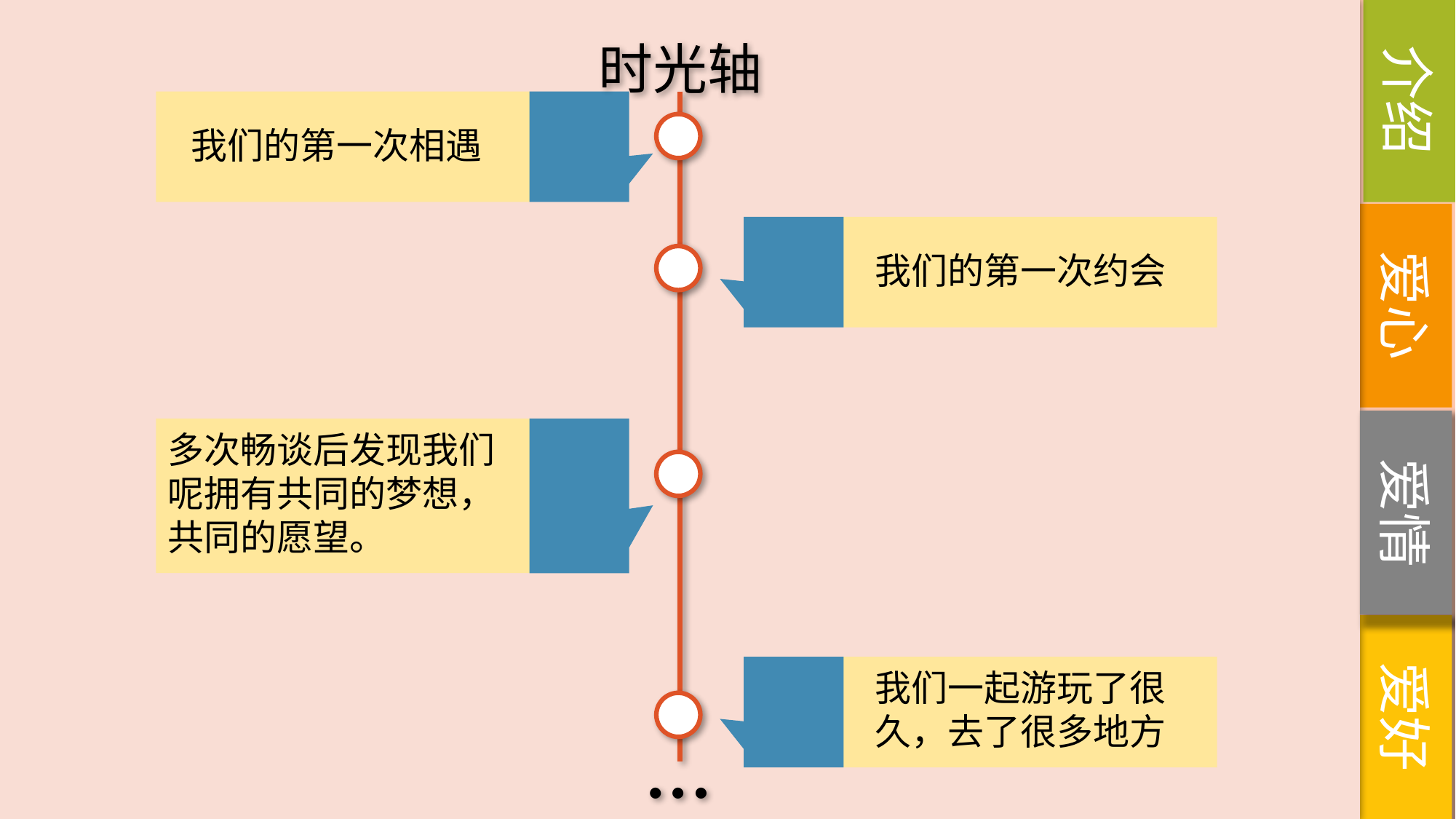

介绍
时光轴

我们的第一次相遇

爱心

我们的第一次约会

爱情

多次畅谈后发现我们呢拥有共同的梦想，共同的愿望。

爱好

我们一起游玩了很久，去了很多地方

…